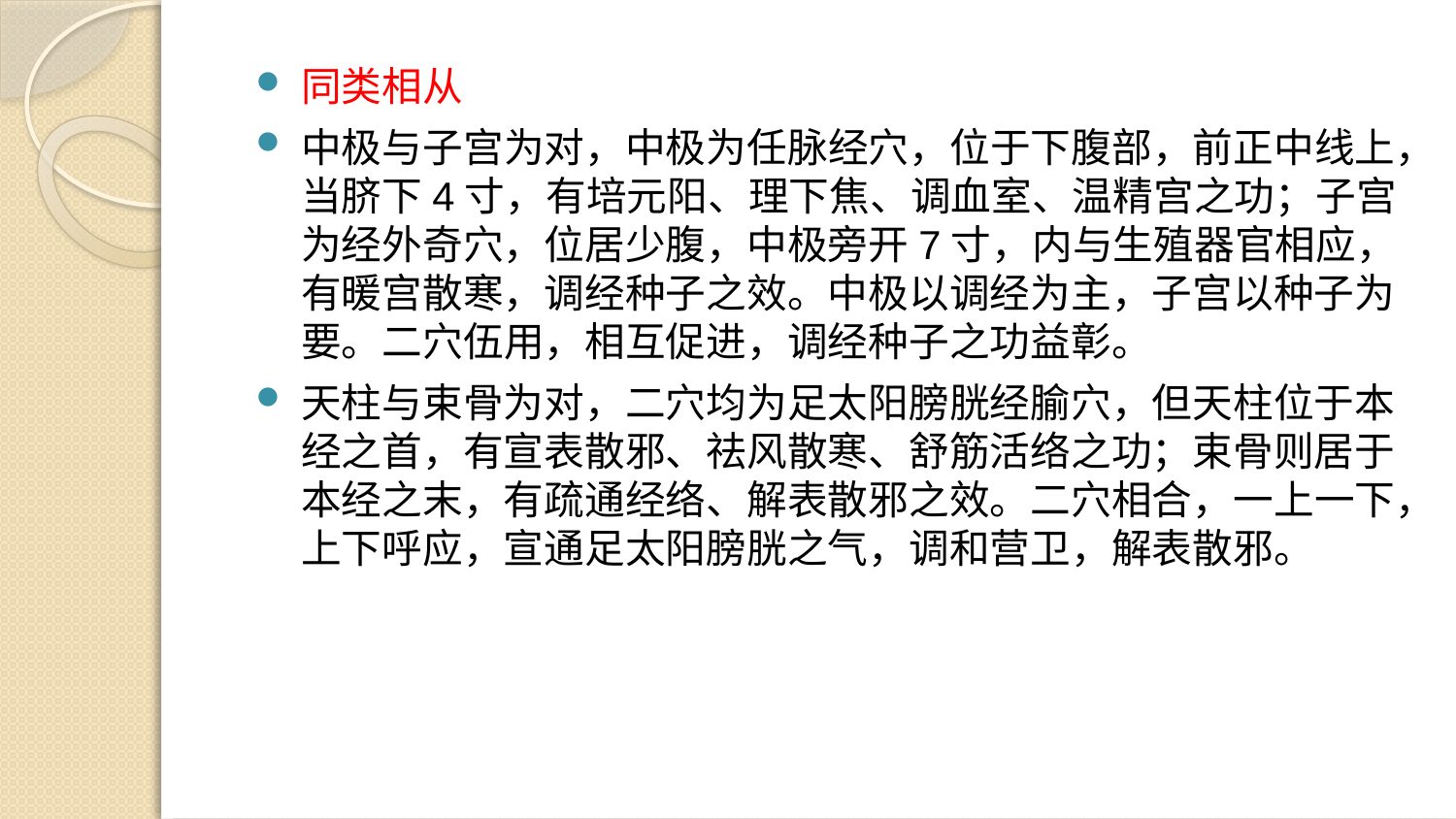

同类相从
中极与子宫为对，中极为任脉经穴，位于下腹部，前正中线上，当脐下4寸，有培元阳、理下焦、调血室、温精宫之功；子宫为经外奇穴，位居少腹，中极旁开7寸，内与生殖器官相应，有暖宫散寒，调经种子之效。中极以调经为主，子宫以种子为要。二穴伍用，相互促进，调经种子之功益彰。
天柱与束骨为对，二穴均为足太阳膀胱经腧穴，但天柱位于本经之首，有宣表散邪、祛风散寒、舒筋活络之功；束骨则居于本经之末，有疏通经络、解表散邪之效。二穴相合，一上一下，上下呼应，宣通足太阳膀胱之气，调和营卫，解表散邪。